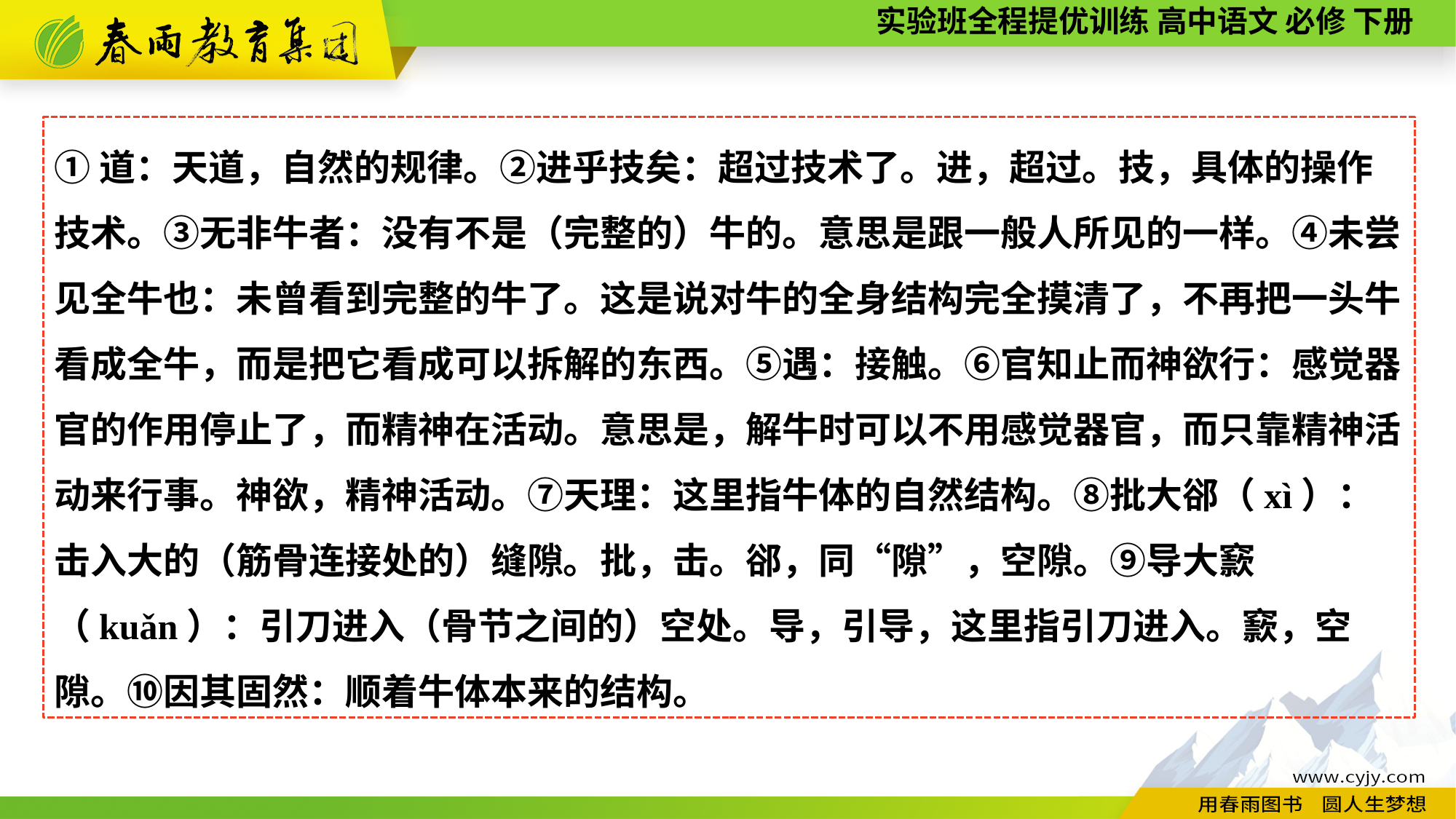

①道：天道，自然的规律。②进乎技矣：超过技术了。进，超过。技，具体的操作技术。③无非牛者：没有不是（完整的）牛的。意思是跟一般人所见的一样。④未尝见全牛也：未曾看到完整的牛了。这是说对牛的全身结构完全摸清了，不再把一头牛看成全牛，而是把它看成可以拆解的东西。⑤遇：接触。⑥官知止而神欲行：感觉器官的作用停止了，而精神在活动。意思是，解牛时可以不用感觉器官，而只靠精神活动来行事。神欲，精神活动。⑦天理：这里指牛体的自然结构。⑧批大郤（xì）：击入大的（筋骨连接处的）缝隙。批，击。郤，同“隙”，空隙。⑨导大窾（kuǎn）：引刀进入（骨节之间的）空处。导，引导，这里指引刀进入。窾，空
隙。⑩因其固然：顺着牛体本来的结构。